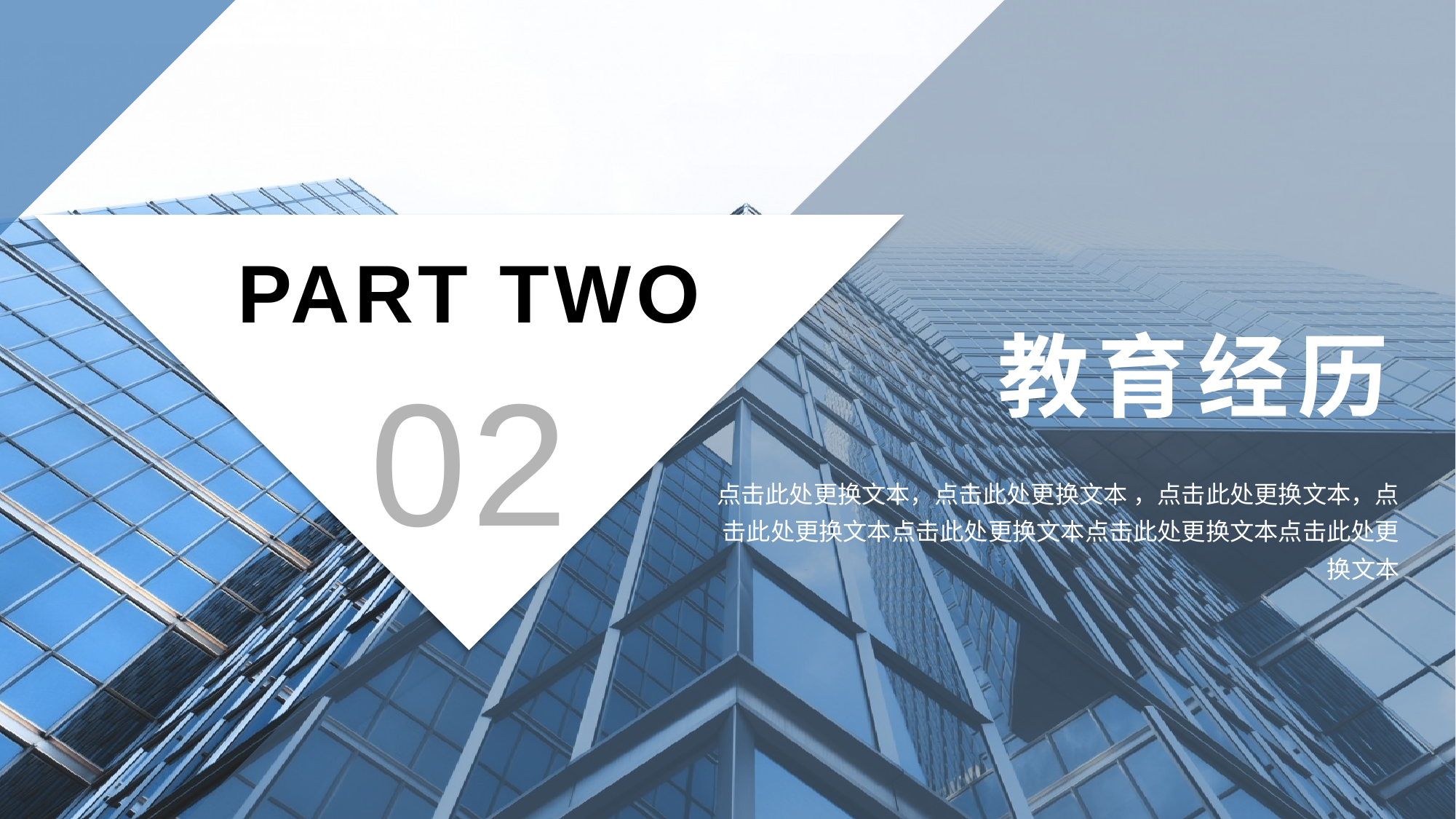

PART TWO
02

教育经历
点击此处更换文本，点击此处更换文本 ，点击此处更换文本，点击此处更换文本点击此处更换文本点击此处更换文本点击此处更换文本